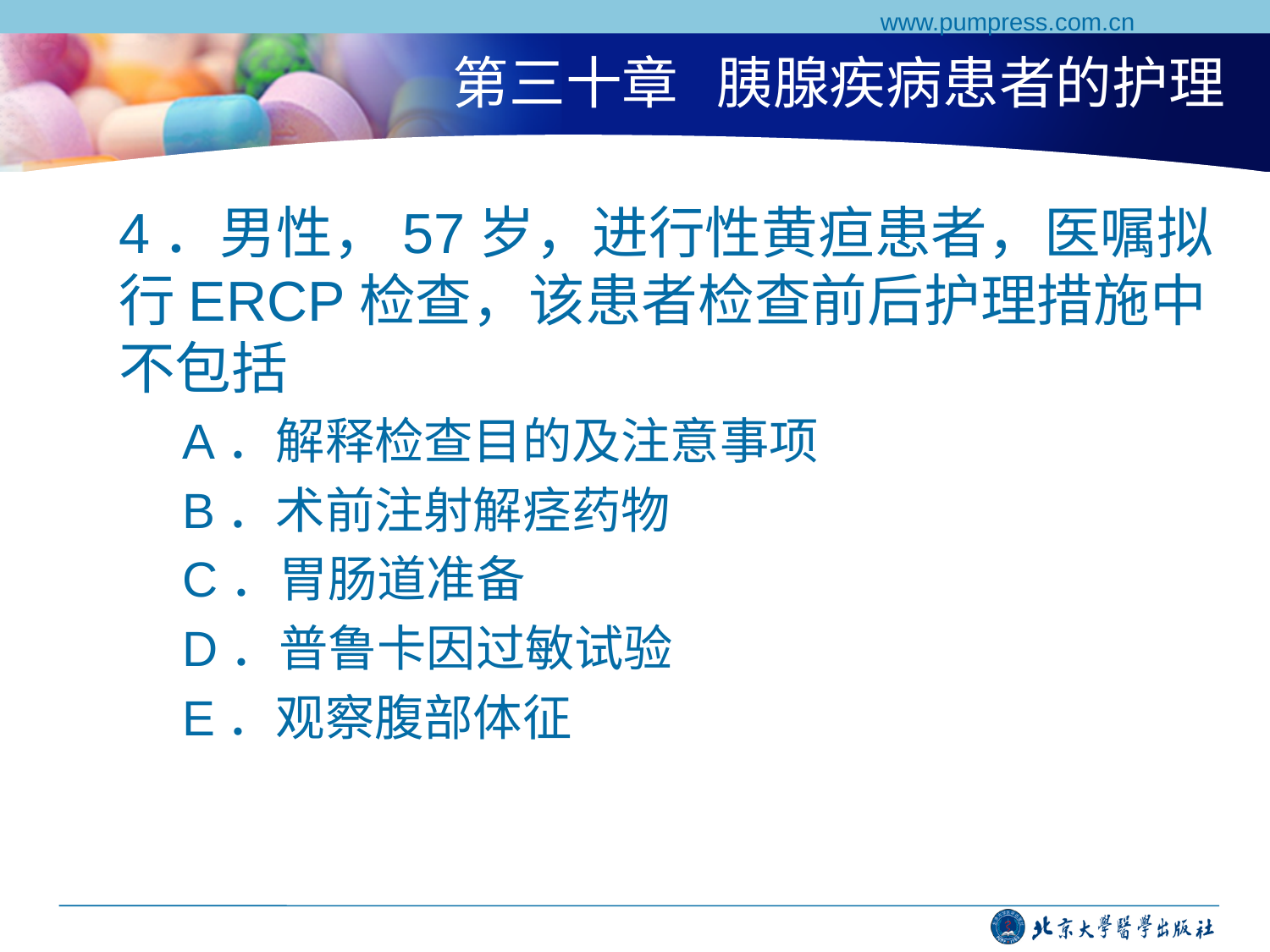

www.pumpress.com.cn
# 第三十章   胰腺疾病患者的护理
4．男性，57岁，进行性黄疸患者，医嘱拟行ERCP检查，该患者检查前后护理措施中不包括
A．解释检查目的及注意事项
B．术前注射解痉药物
C．胃肠道准备
D．普鲁卡因过敏试验
E．观察腹部体征